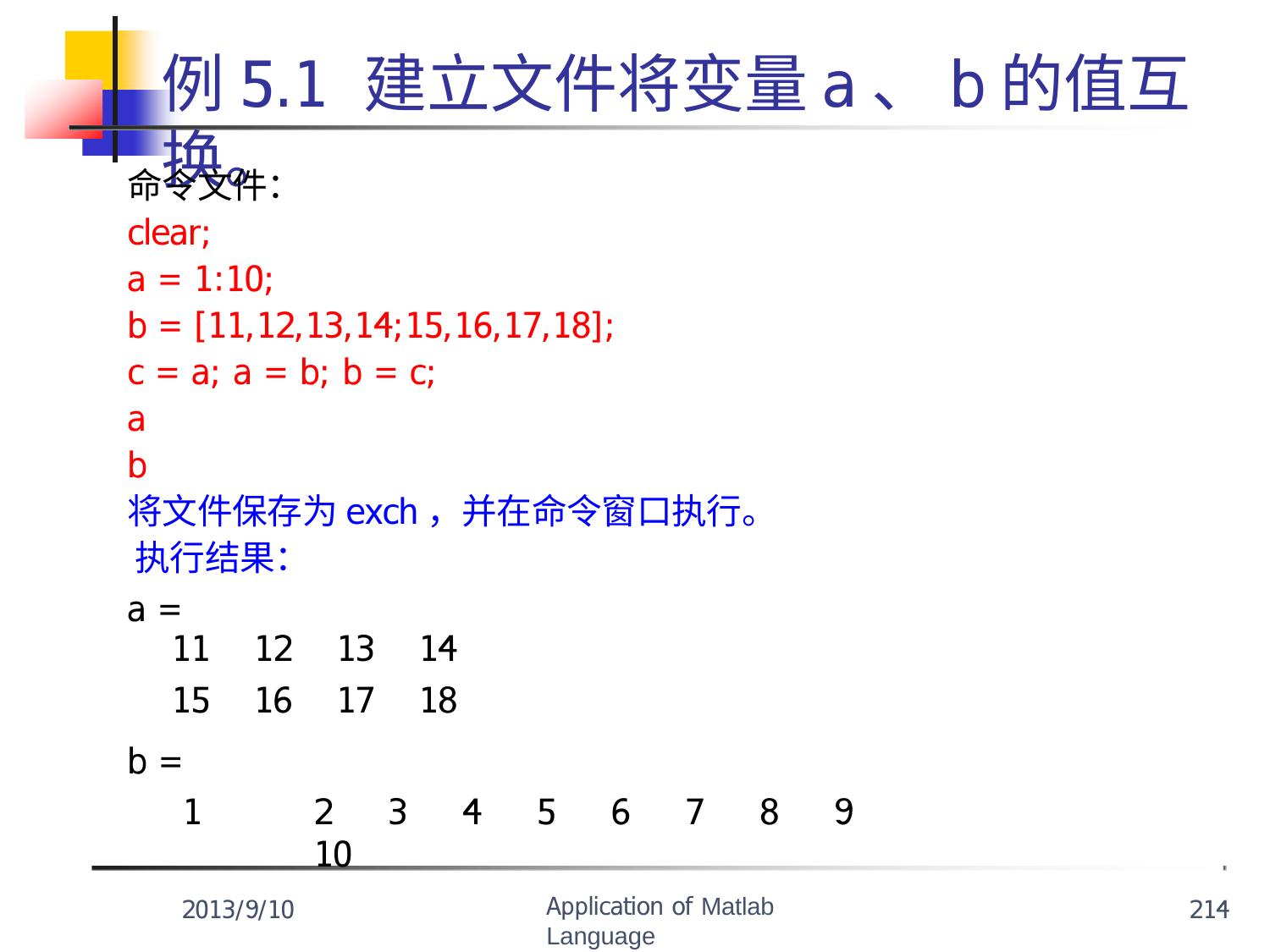

例5.1 建立文件将变量a、b的值互换。
命令文件：
clear;
a = 1:10;
b = [11,12,13,14;15,16,17,18];
c = a; a = b; b = c; a
b
将文件保存为exch，并在命令窗口执行。 执行结果：
a =
| 11 | 12 | 13 | 14 |
| --- | --- | --- | --- |
| 15 | 16 | 17 | 18 |
b =
1	2	3	4	5	6	7	8	9	10
Application of Matlab Language
2013/9/10
214